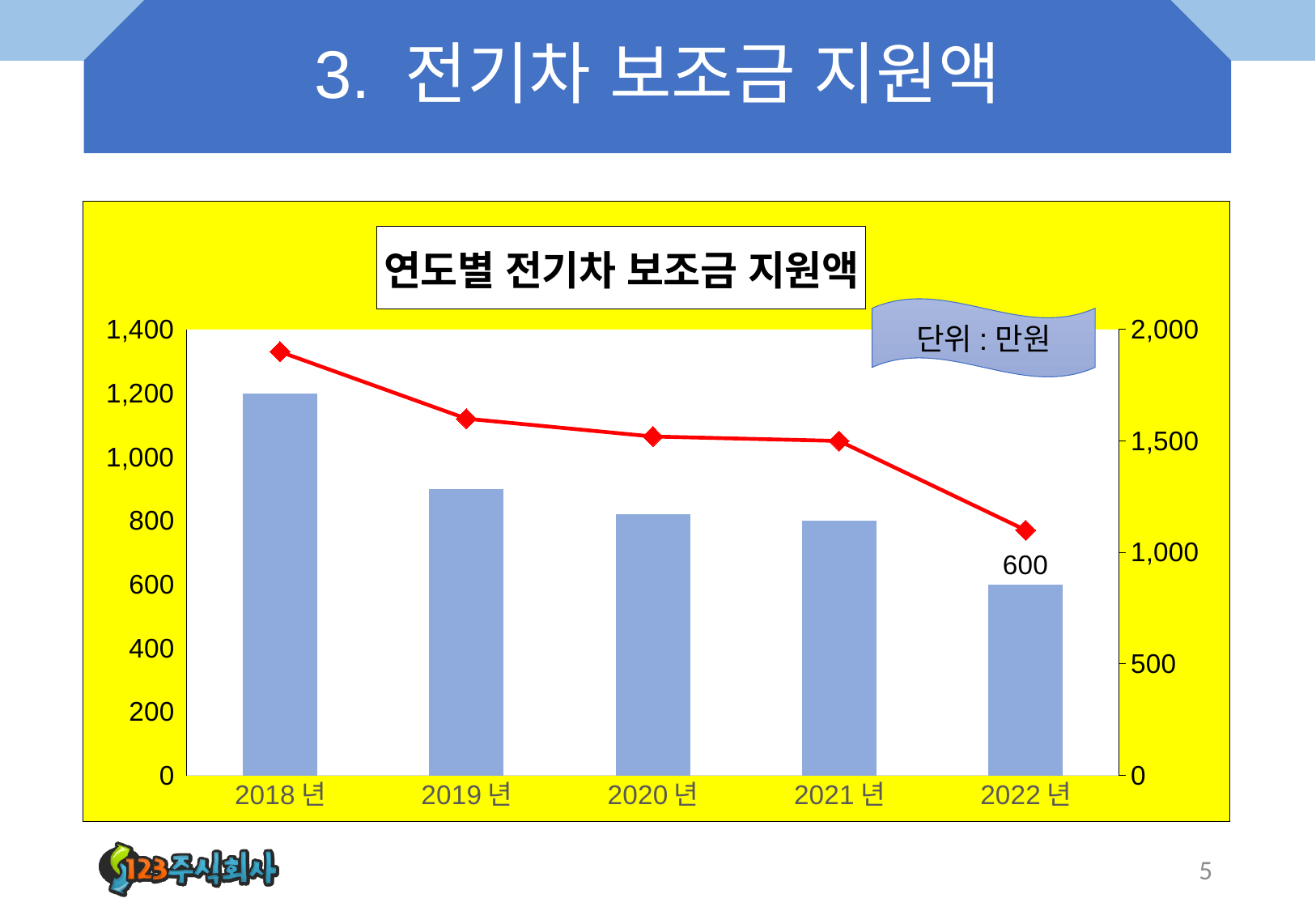

# 3. 전기차 보조금 지원액

### Chart: 연도별 전기차 보조금 지원액

| Category | 국비 | 국비+지방비 |
|---|---|---|
| 2018년 | 1200.0 | 1900.0 |
| 2019년 | 900.0 | 1600.0 |
| 2020년 | 820.0 | 1520.0 |
| 2021년 | 800.0 | 1500.0 |
| 2022년 | 600.0 | 1100.0 |
단위:만원
5